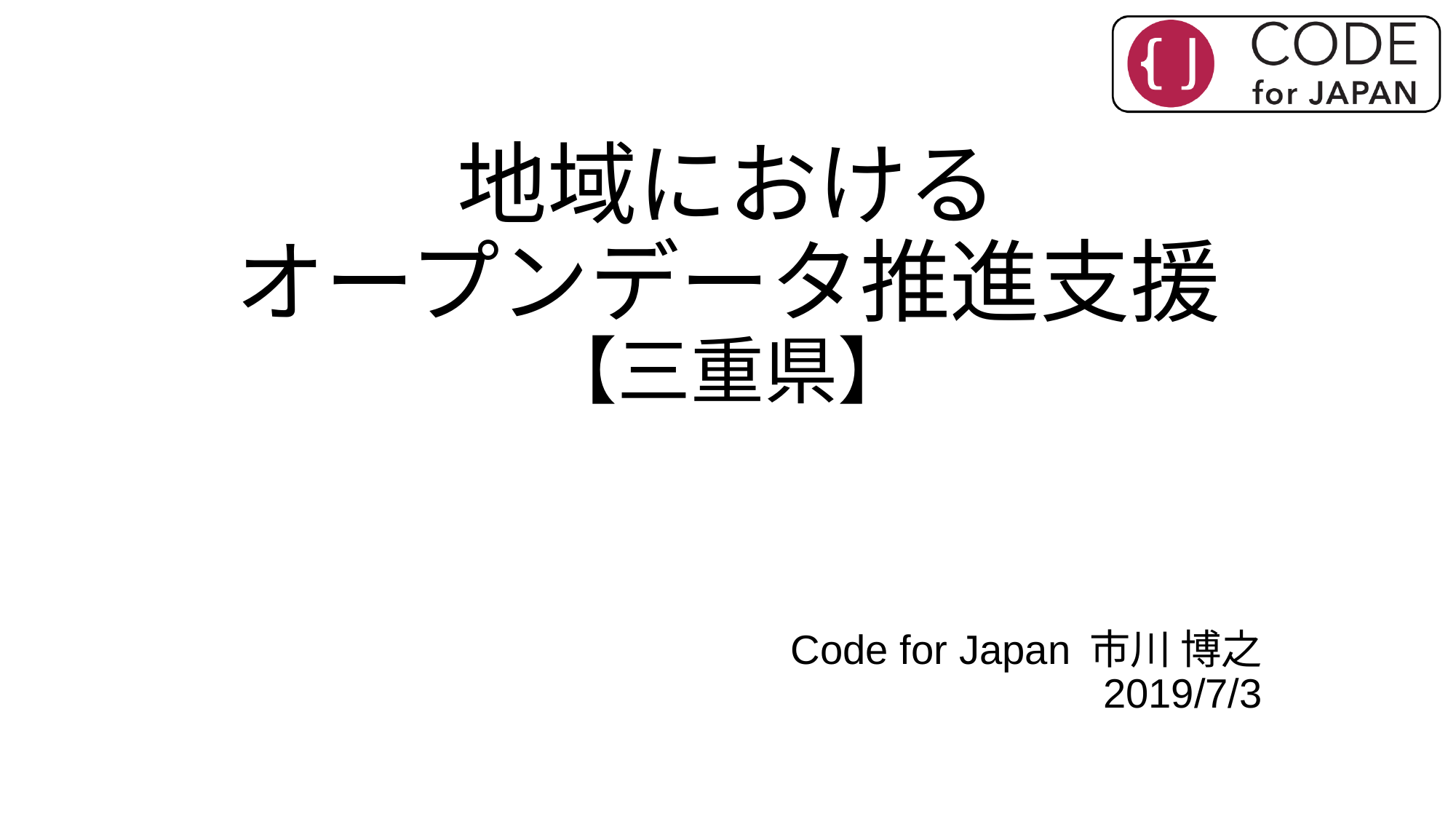

# 地域における オープンデータ推進支援 【三重県】
Code for Japan 市川 博之
2019/7/3